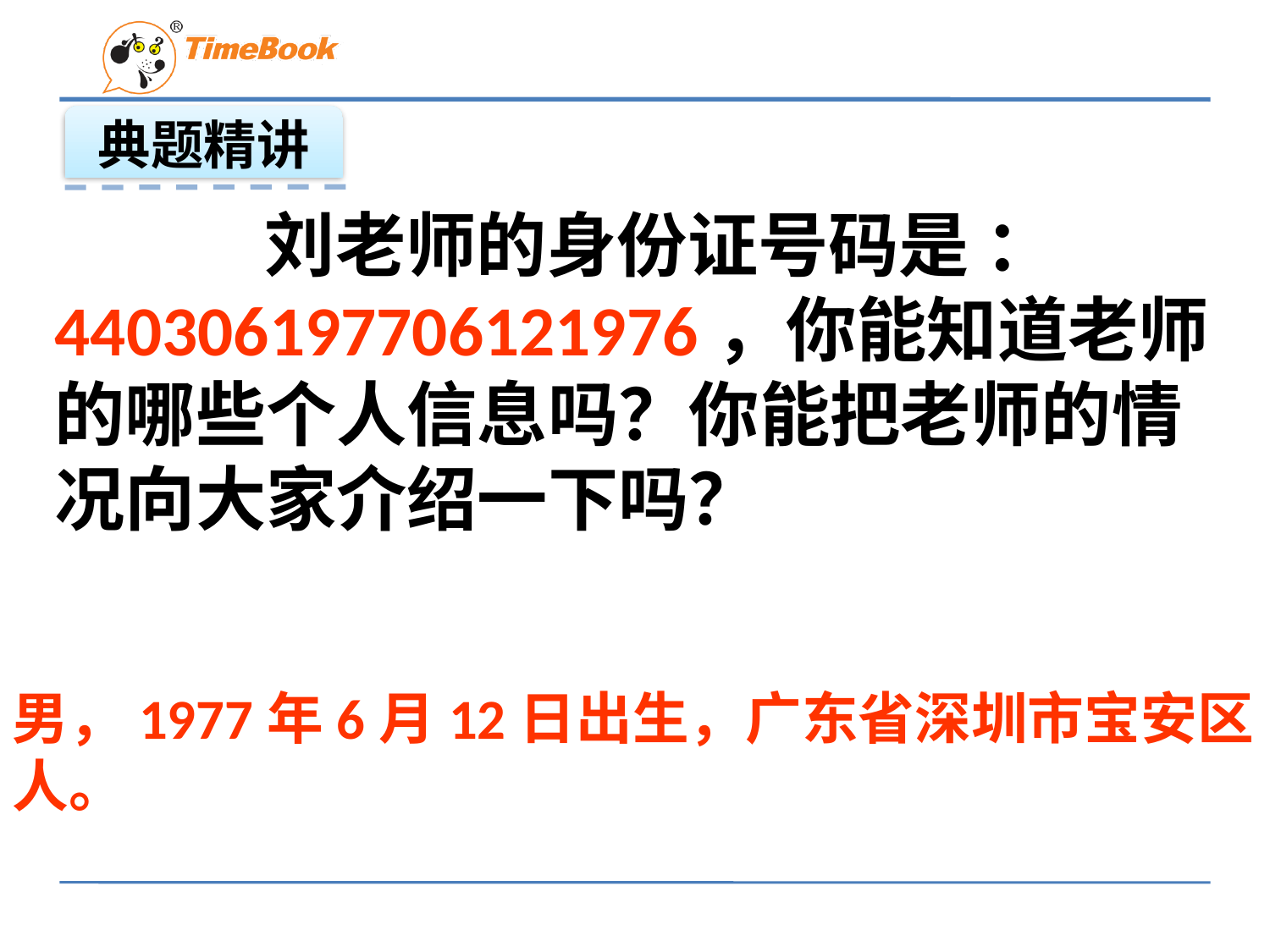

典题精讲
            刘老师的身份证号码是 ：440306197706121976，你能知道老师的哪些个人信息吗？你能把老师的情况向大家介绍一下吗？
男，1977年6月12日出生，广东省深圳市宝安区人。